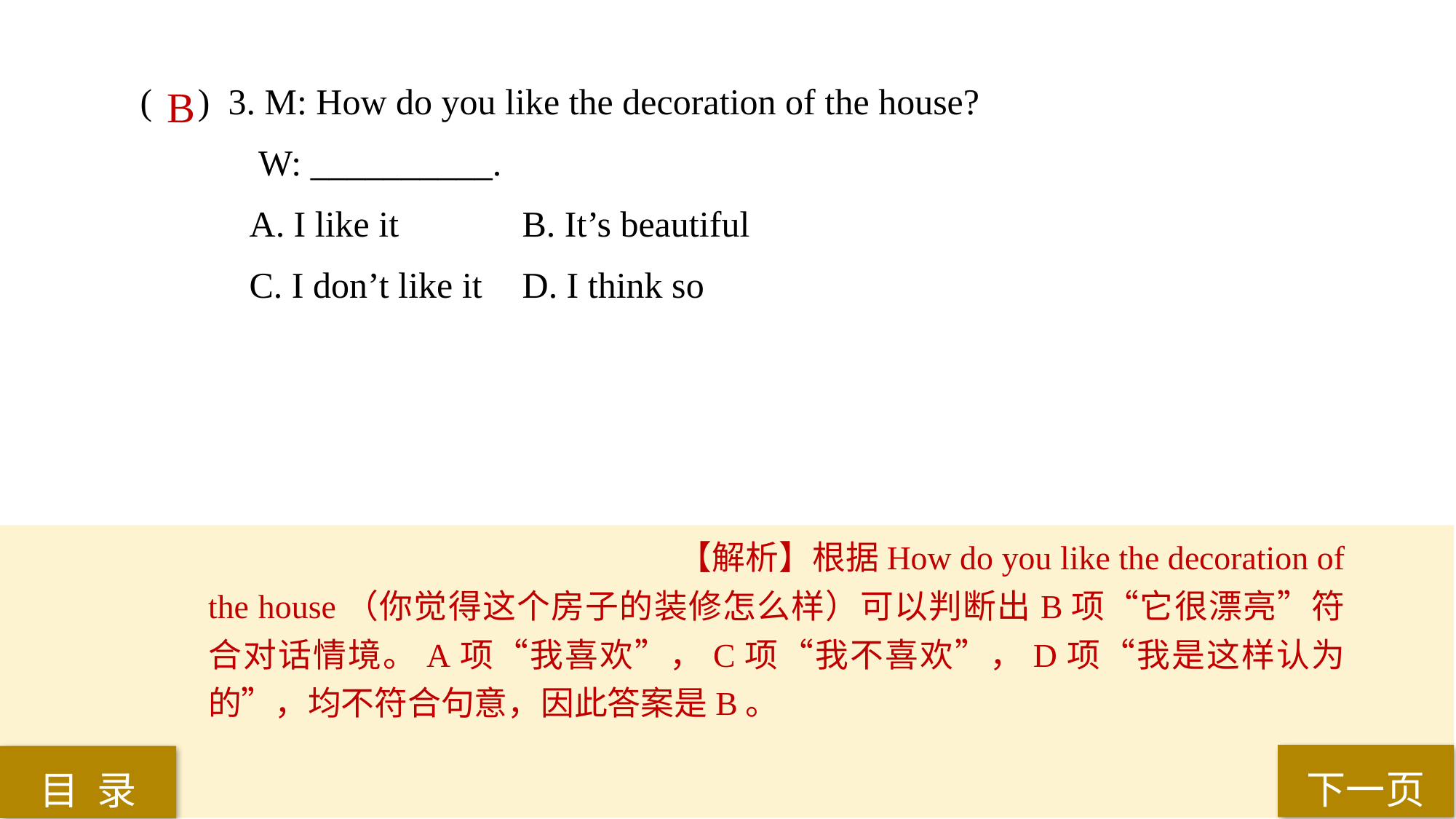

(     )  3. M: How do you like the decoration of the house?
 W: __________.
A. I like it 		B. It’s beautiful
C. I don’t like it 	D. I think so
 B
【解析】根据How do you like the decoration of the house（你觉得这个房子的装修怎么样）可以判断出B项“它很漂亮”符合对话情境。A项“我喜欢”，C项“我不喜欢”，D项“我是这样认为的”，均不符合句意，因此答案是B。